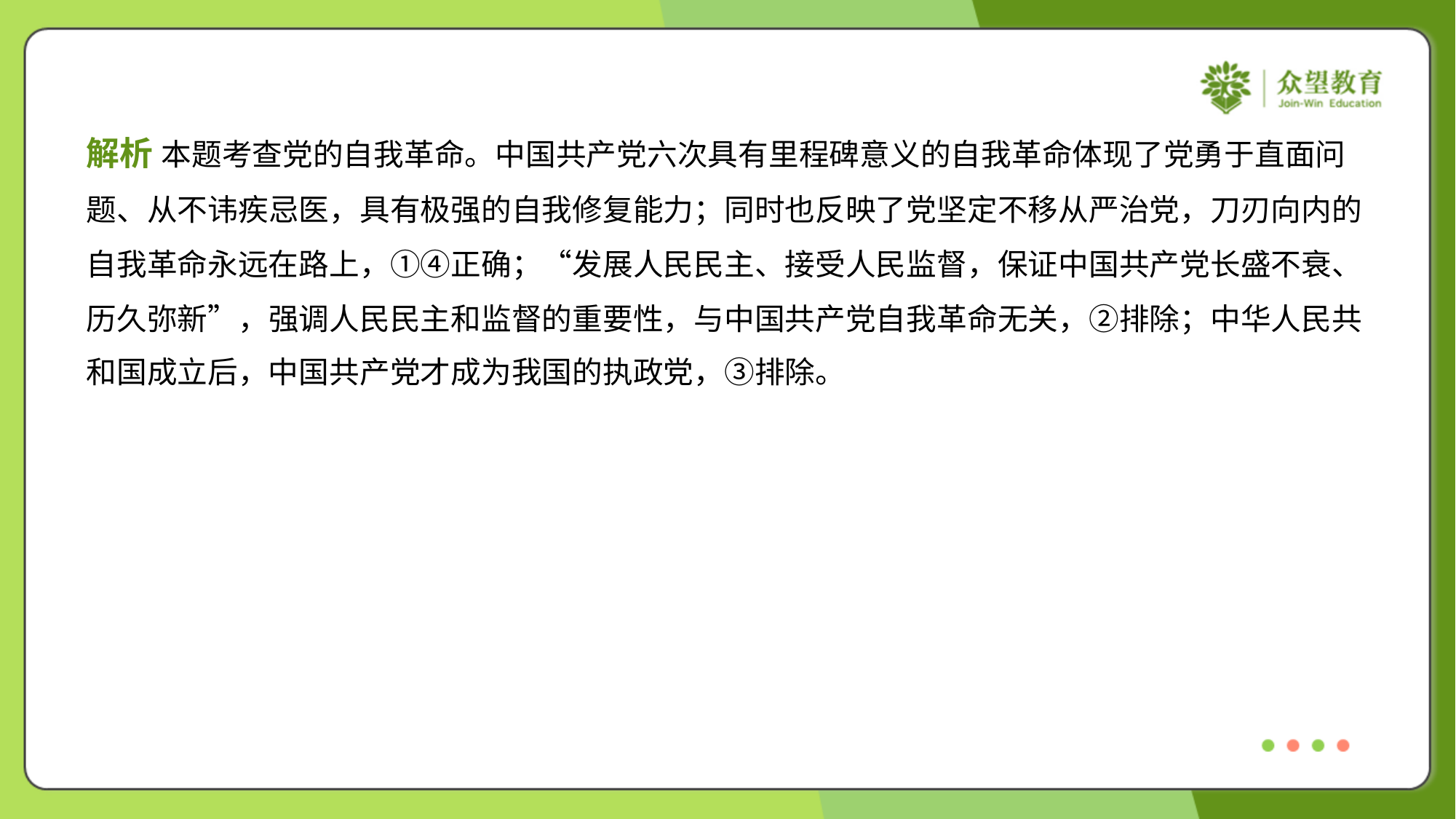

解析 本题考查党的自我革命。中国共产党六次具有里程碑意义的自我革命体现了党勇于直面问
题、从不讳疾忌医，具有极强的自我修复能力；同时也反映了党坚定不移从严治党，刀刃向内的
自我革命永远在路上，①④正确；“发展人民民主、接受人民监督，保证中国共产党长盛不衰、
历久弥新”，强调人民民主和监督的重要性，与中国共产党自我革命无关，②排除；中华人民共
和国成立后，中国共产党才成为我国的执政党，③排除。